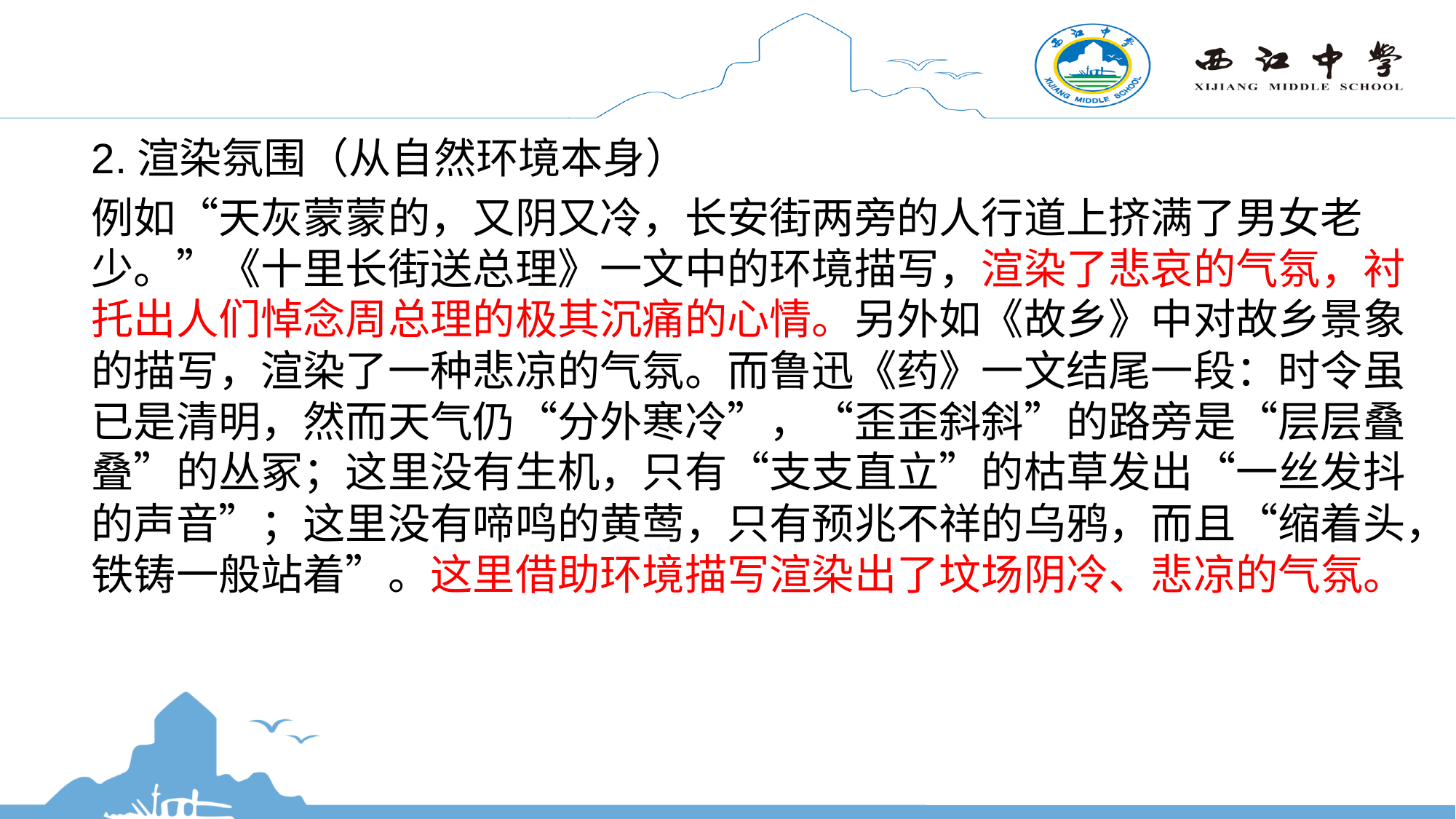

#
2.渲染氛围（从自然环境本身）
例如“天灰蒙蒙的，又阴又冷，长安街两旁的人行道上挤满了男女老少。”《十里长街送总理》一文中的环境描写，渲染了悲哀的气氛，衬托出人们悼念周总理的极其沉痛的心情。另外如《故乡》中对故乡景象的描写，渲染了一种悲凉的气氛。而鲁迅《药》一文结尾一段：时令虽已是清明，然而天气仍“分外寒冷”，“歪歪斜斜”的路旁是“层层叠叠”的丛冢；这里没有生机，只有“支支直立”的枯草发出“一丝发抖的声音”；这里没有啼鸣的黄莺，只有预兆不祥的乌鸦，而且“缩着头，铁铸一般站着”。这里借助环境描写渲染出了坟场阴冷、悲凉的气氛。